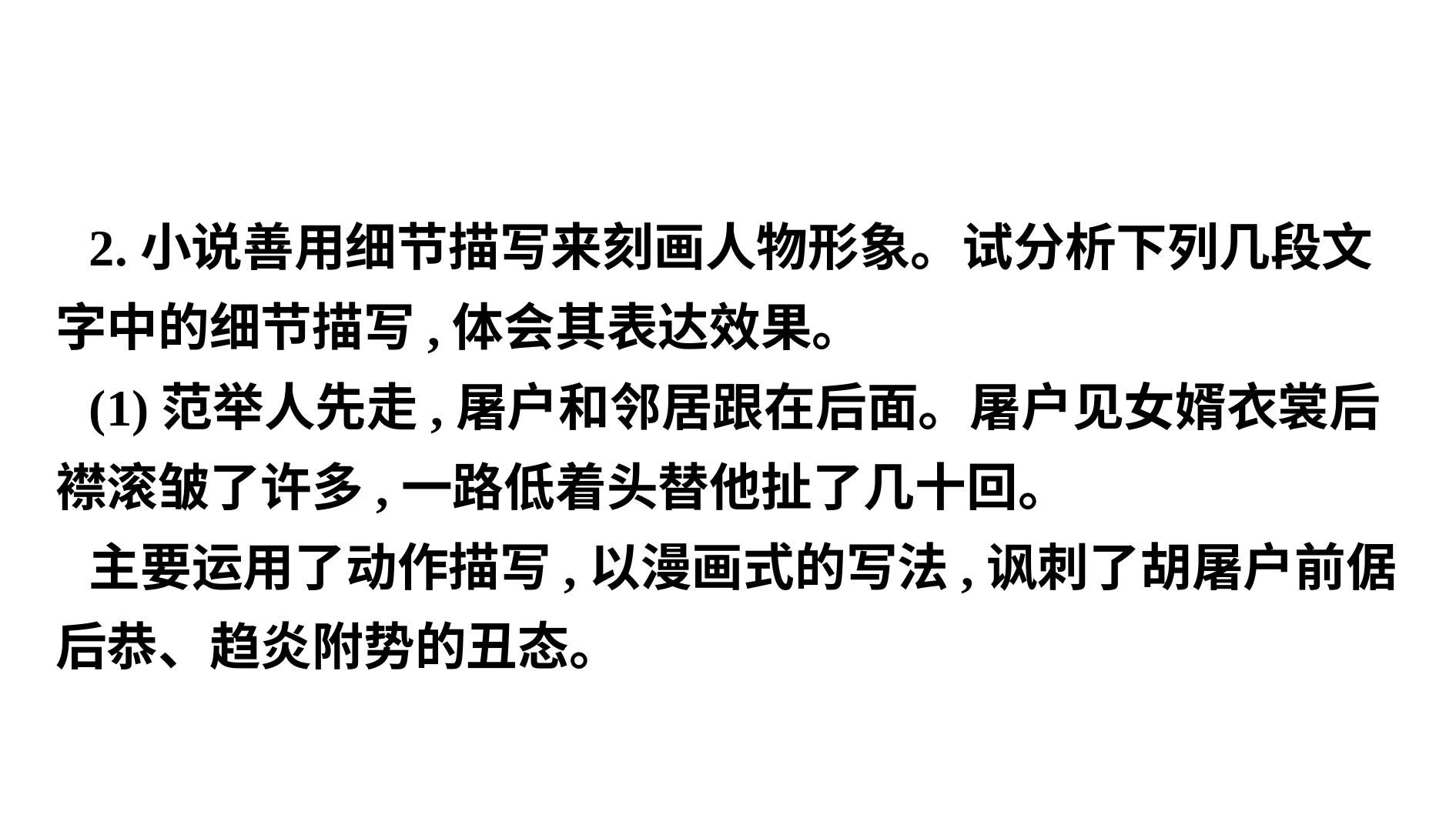

2.小说善用细节描写来刻画人物形象。试分析下列几段文字中的细节描写,体会其表达效果。
(1)范举人先走,屠户和邻居跟在后面。屠户见女婿衣裳后襟滚皱了许多,一路低着头替他扯了几十回。
主要运用了动作描写,以漫画式的写法,讽刺了胡屠户前倨后恭、趋炎附势的丑态。